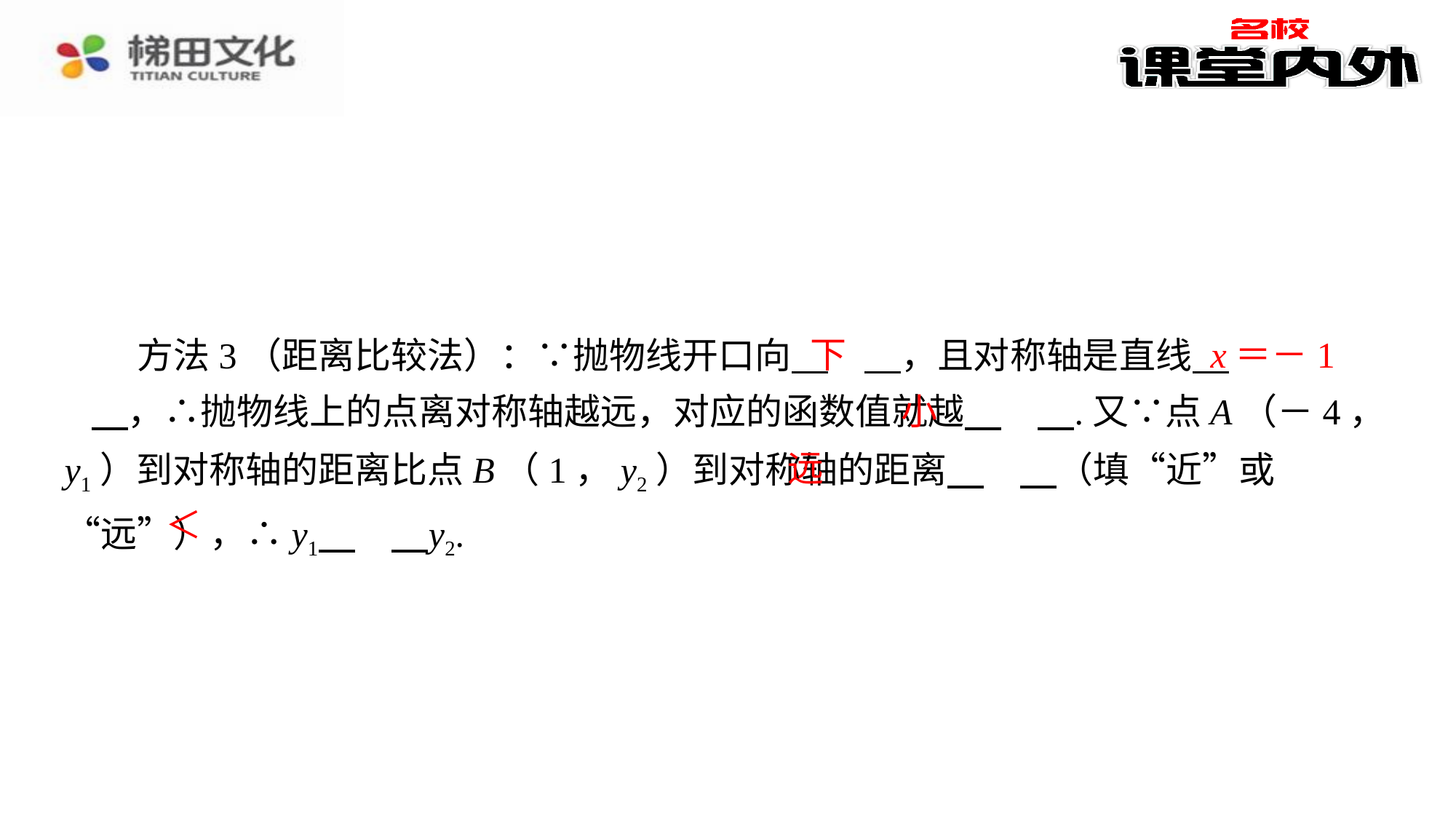

下
x＝－1
方法3（距离比较法）：∵抛物线开口向 　下　⁠，且对称轴是直线 　x＝－1　⁠，∴抛物线上的点离对称轴越远，对应的函数值就越 　小　⁠.又∵点A（－4，y1）到对称轴的距离比点B（1，y2）到对称轴的距离 　远　⁠（填“近”或“远”），∴y1 　＜　⁠y2.
小
远
＜